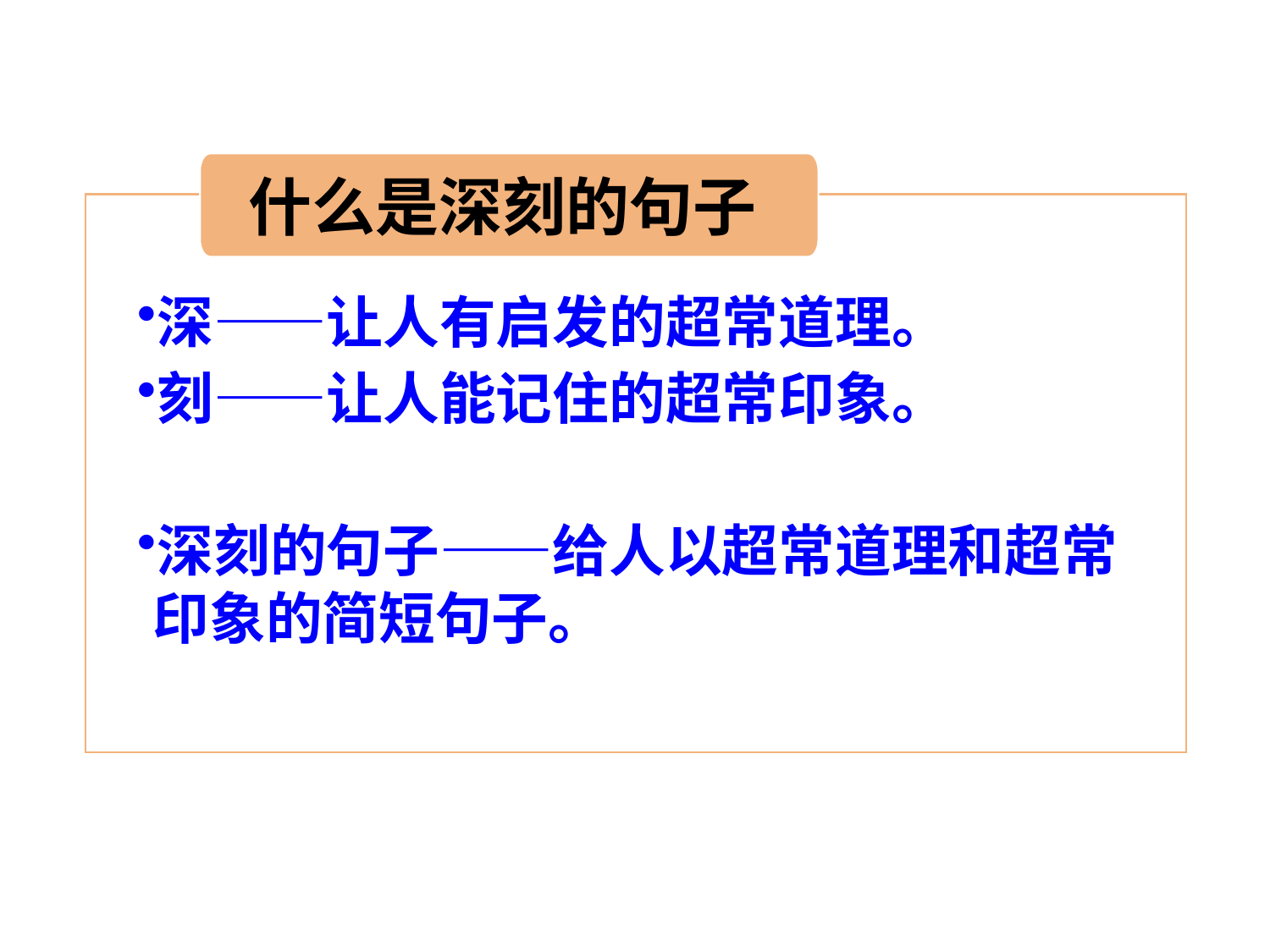

什么是深刻的句子

深——让人有启发的超常道理。
刻——让人能记住的超常印象。

深刻的句子——给人以超常道理和超常印象的简短句子。